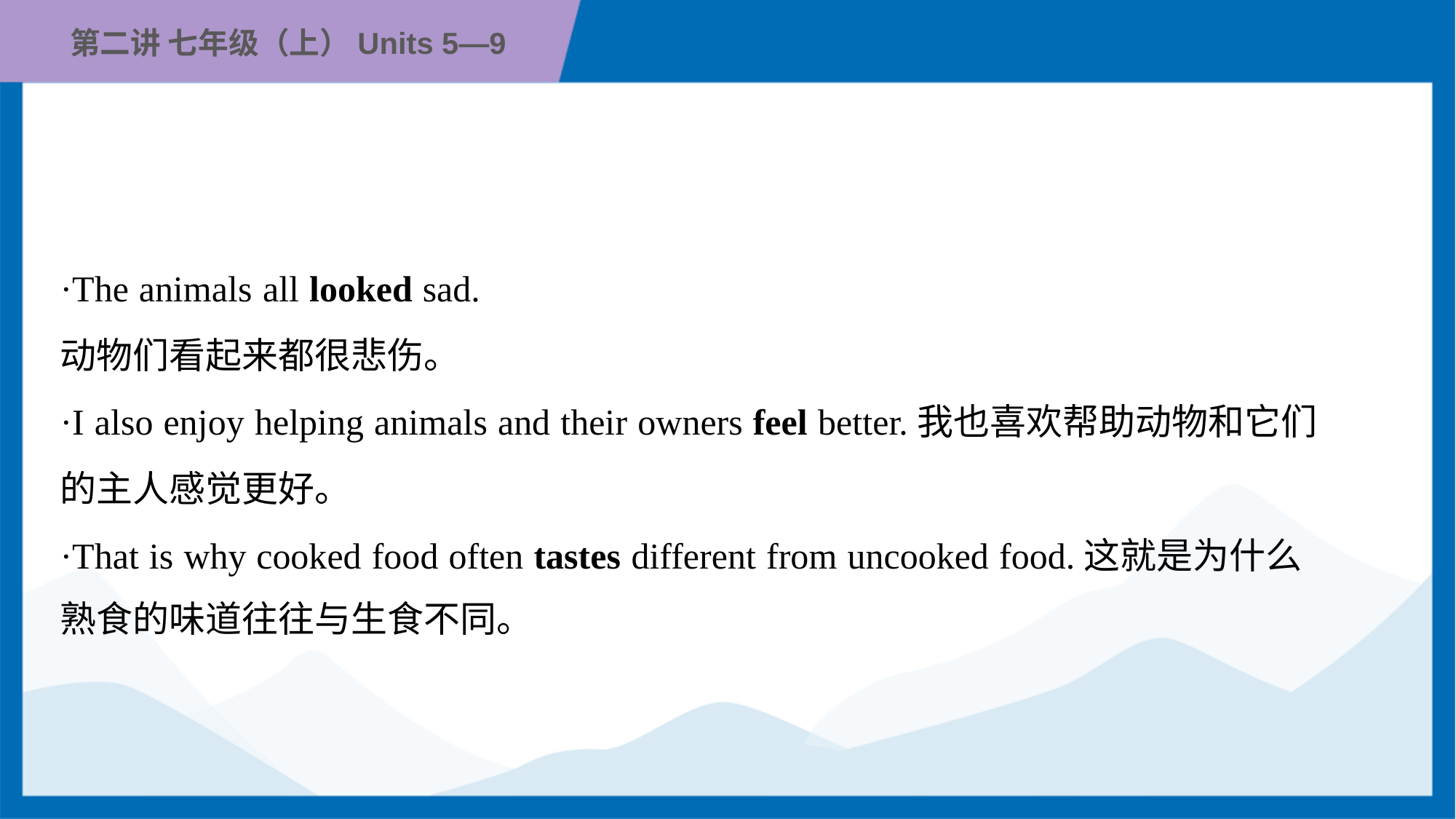

·The animals all looked sad.
动物们看起来都很悲伤。
·I also enjoy helping animals and their owners feel better.我也喜欢帮助动物和它们
的主人感觉更好。
·That is why cooked food often tastes different from uncooked food.这就是为什么
熟食的味道往往与生食不同。